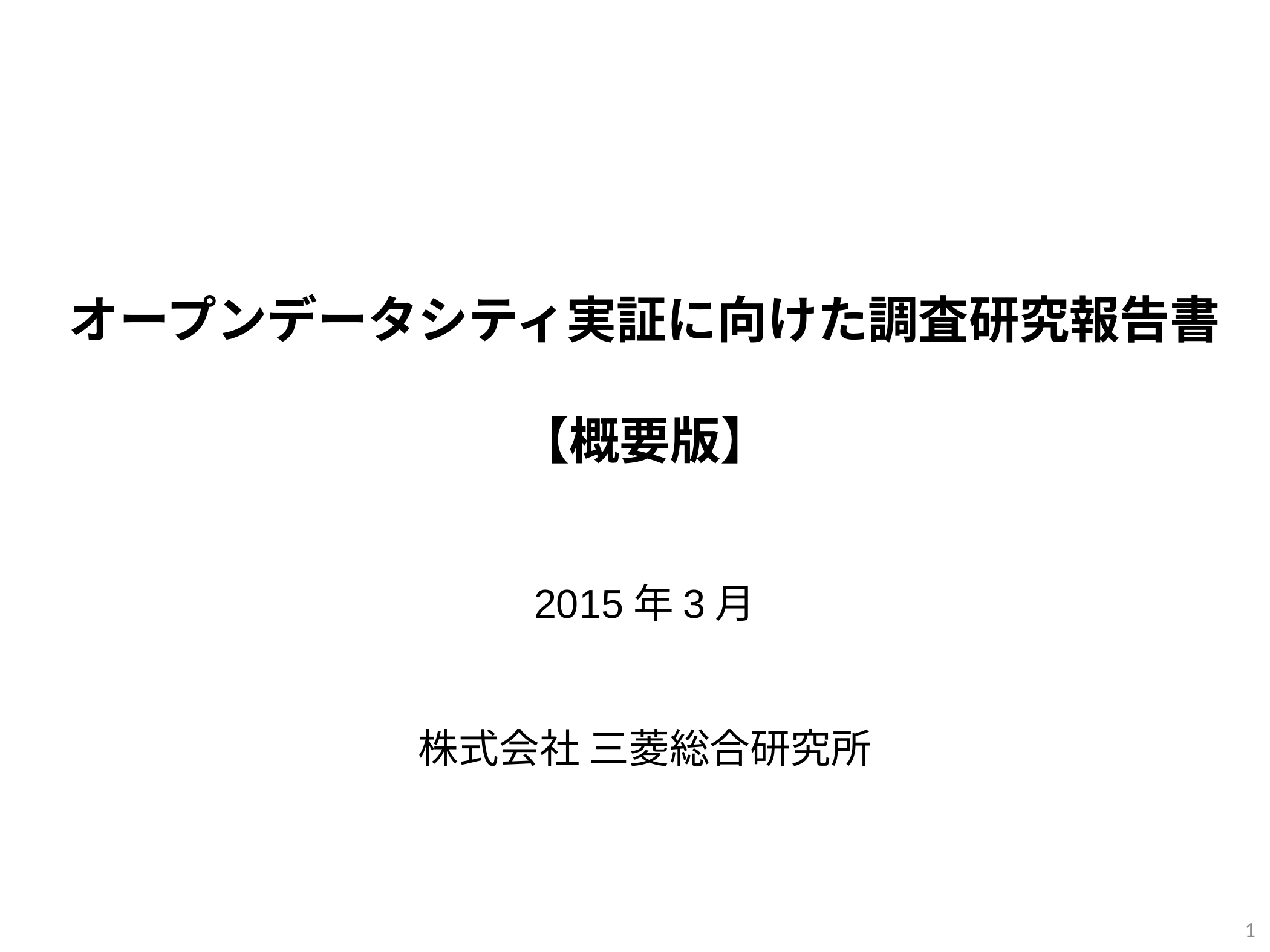

オープンデータシティ実証に向けた調査研究報告書

【概要版】

2015年3月

株式会社 三菱総合研究所
1